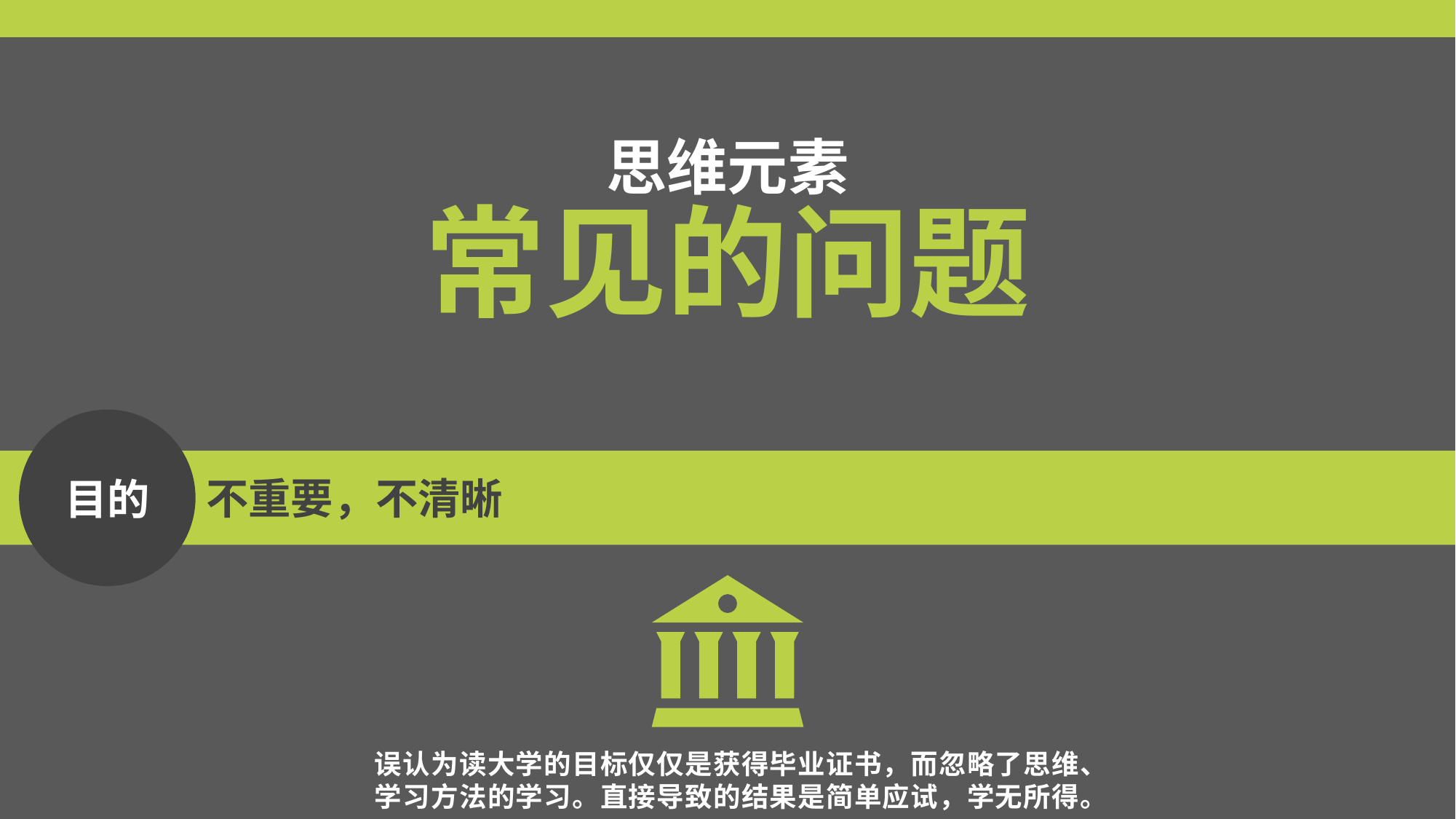

思维元素
常见的问题
目的

不重要，不清晰

误认为读大学的目标仅仅是获得毕业证书，而忽略了思维、学习方法的学习。直接导致的结果是简单应试，学无所得。